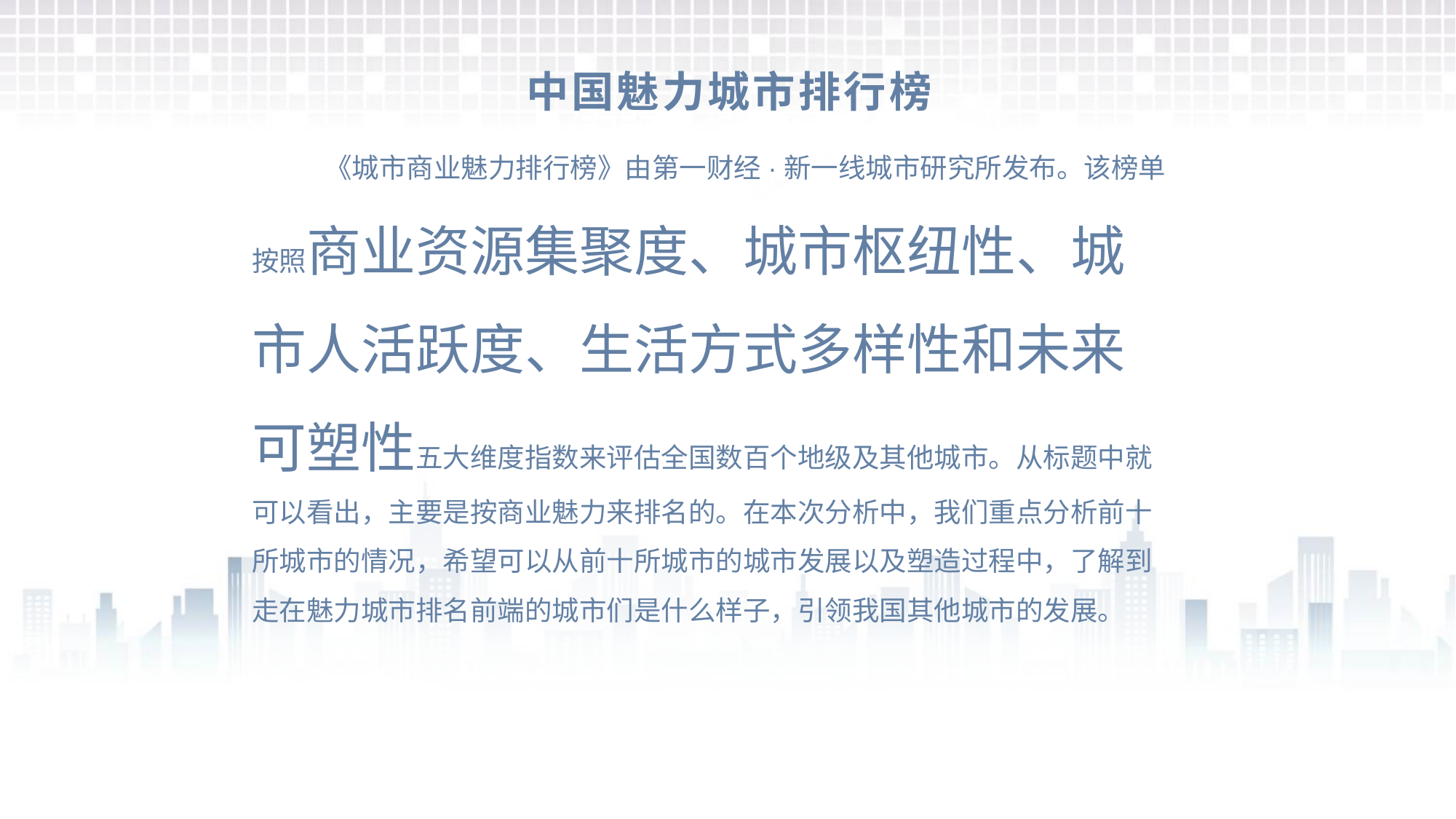

# 中国魅力城市排行榜
《城市商业魅力排行榜》由第一财经·新一线城市研究所发布。该榜单按照商业资源集聚度、城市枢纽性、城市人活跃度、生活方式多样性和未来可塑性五大维度指数来评估全国数百个地级及其他城市。从标题中就可以看出，主要是按商业魅力来排名的。在本次分析中，我们重点分析前十所城市的情况，希望可以从前十所城市的城市发展以及塑造过程中，了解到走在魅力城市排名前端的城市们是什么样子，引领我国其他城市的发展。